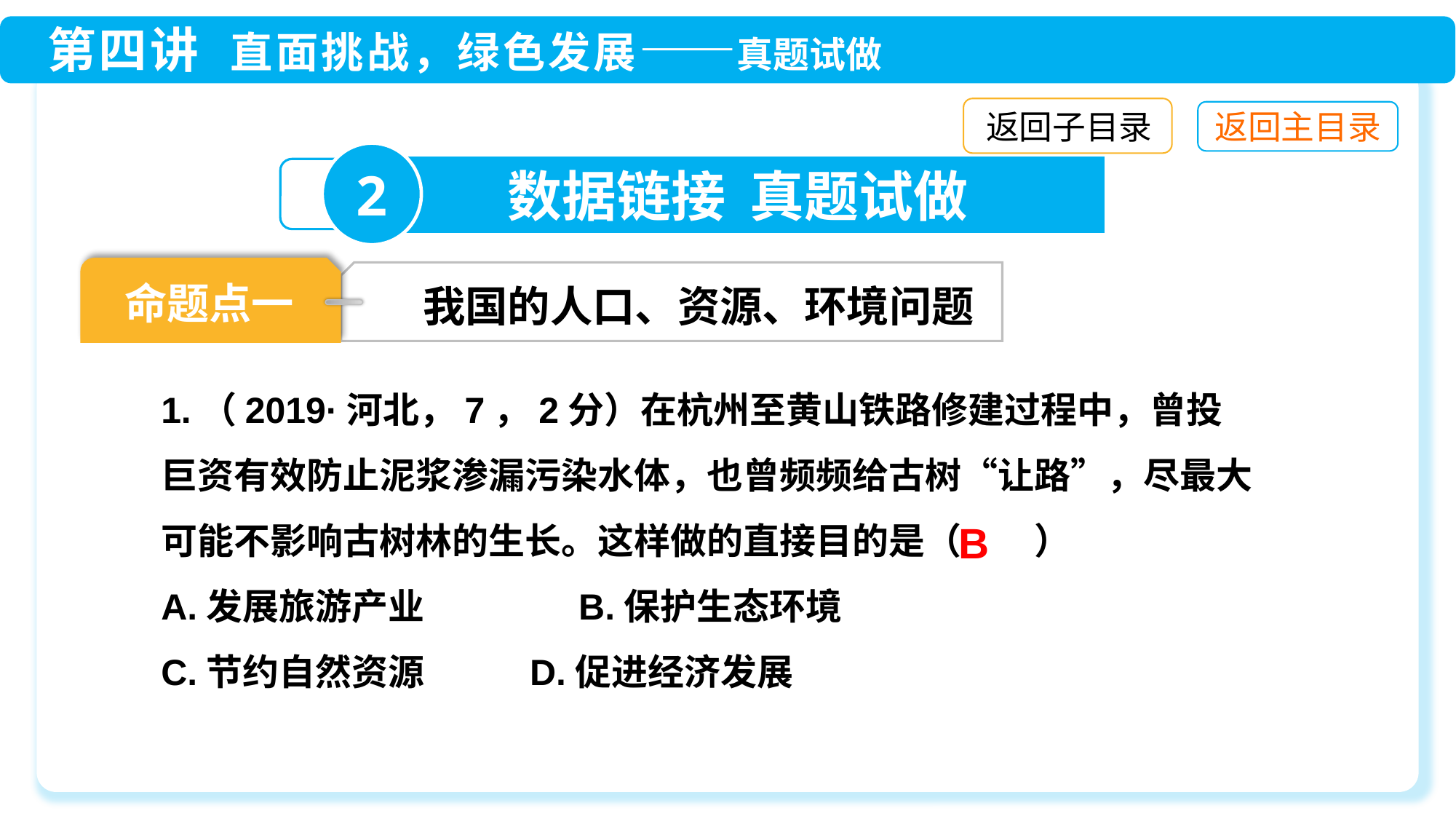

返回子目录

2
数据链接  真题试做

命题点一
我国的人口、资源、环境问题

1.（2019·河北，7，2分）在杭州至黄山铁路修建过程中，曾投巨资有效防止泥浆渗漏污染水体，也曾频频给古树“让路”，尽最大可能不影响古树林的生长。这样做的直接目的是（　　）
A.发展旅游产业　　　　B.保护生态环境
C.节约自然资源	    D.促进经济发展
B